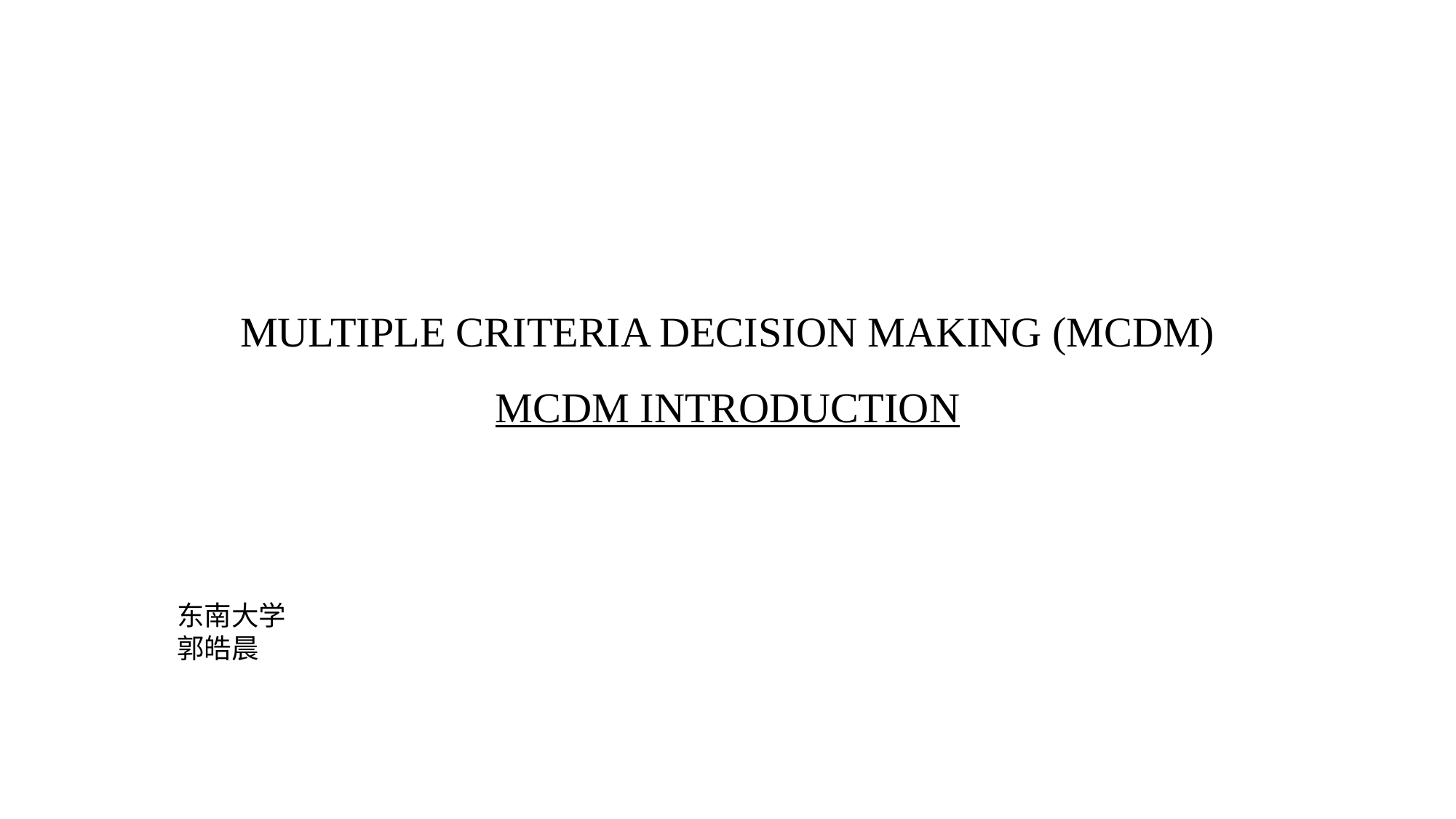

# MULTIPLE CRITERIA DECISION MAKING (MCDM) MCDM INTRODUCTION
东南大学
郭皓晨